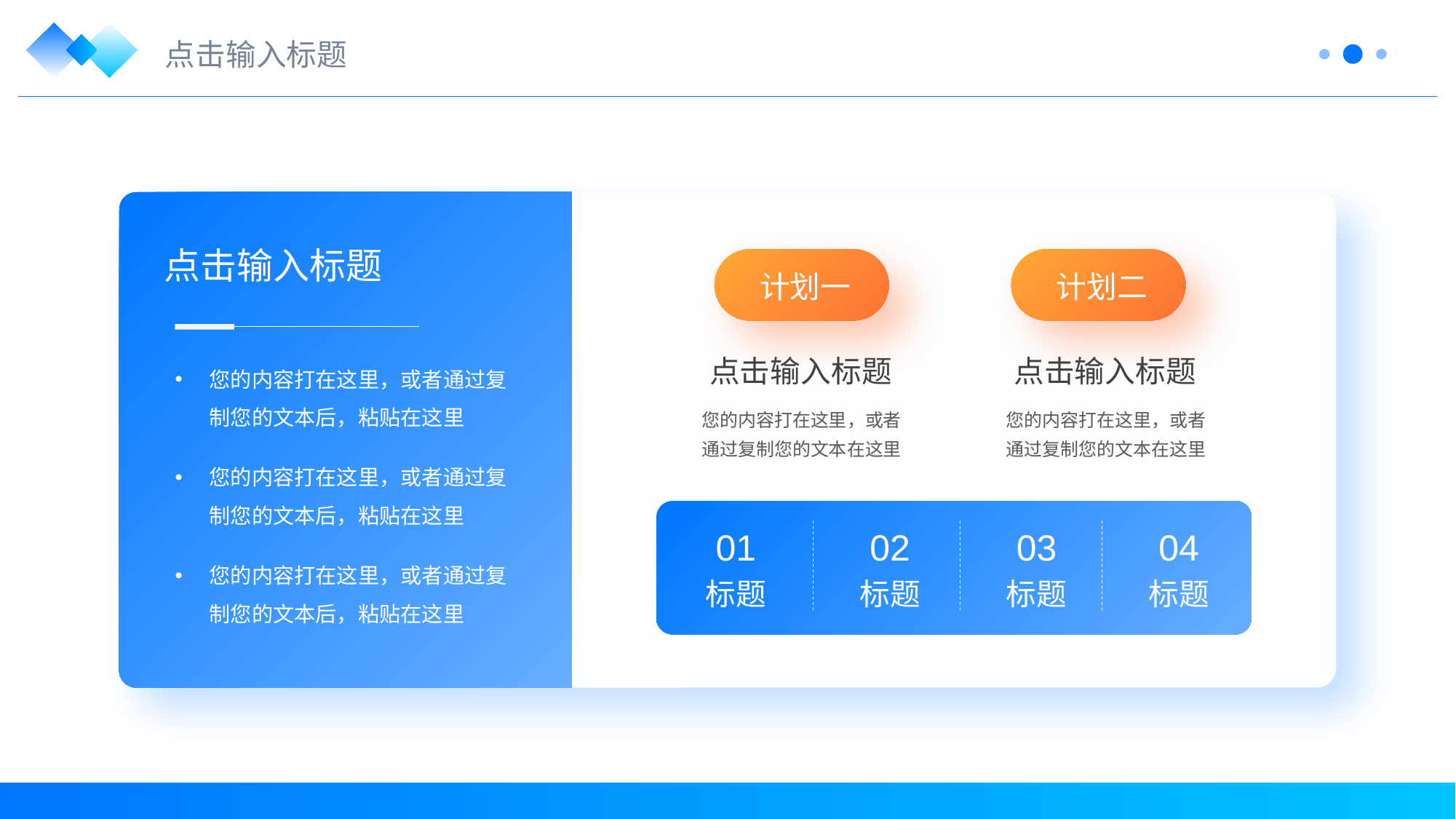

点击输入标题

点击输入标题

计划一
计划二

点击输入标题
点击输入标题
您的内容打在这里，或者通过复制您的文本后，粘贴在这里
您的内容打在这里，或者通过复制您的文本在这里
您的内容打在这里，或者通过复制您的文本在这里
您的内容打在这里，或者通过复制您的文本后，粘贴在这里

01
02
03
04
您的内容打在这里，或者通过复制您的文本后，粘贴在这里
标题
标题
标题
标题